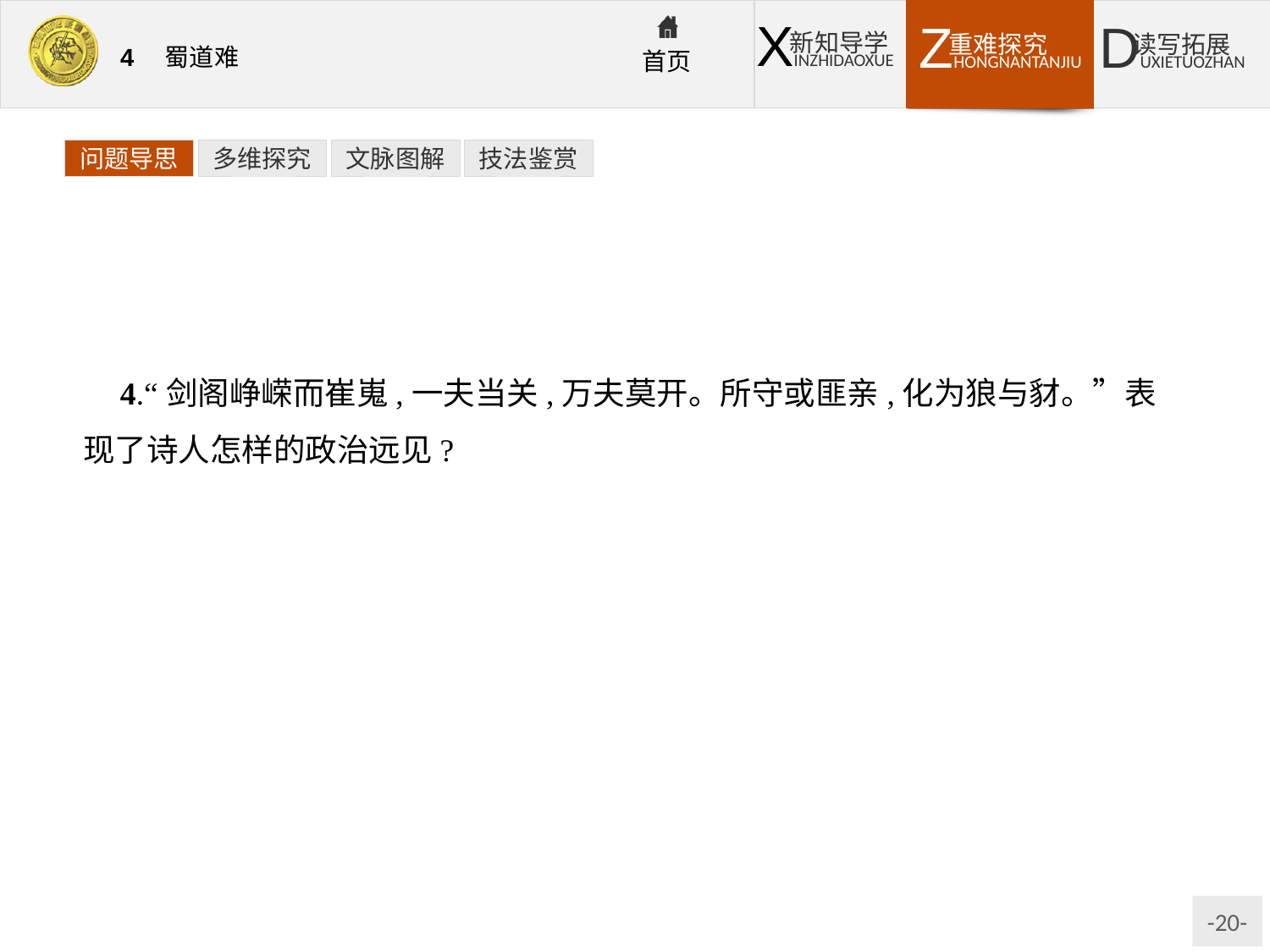

问题导思
多维探究
文脉图解
技法鉴赏
4.“剑阁峥嵘而崔嵬,一夫当关,万夫莫开。所守或匪亲,化为狼与豺。”表现了诗人怎样的政治远见?
提示:诗人由地理形势的险要联想到军阀割据的危险,表现了诗人敏锐的观察力和政治远见,以及对国家命运和人民安全的深刻的忧虑,增添了发人深思的严肃的思想内容。